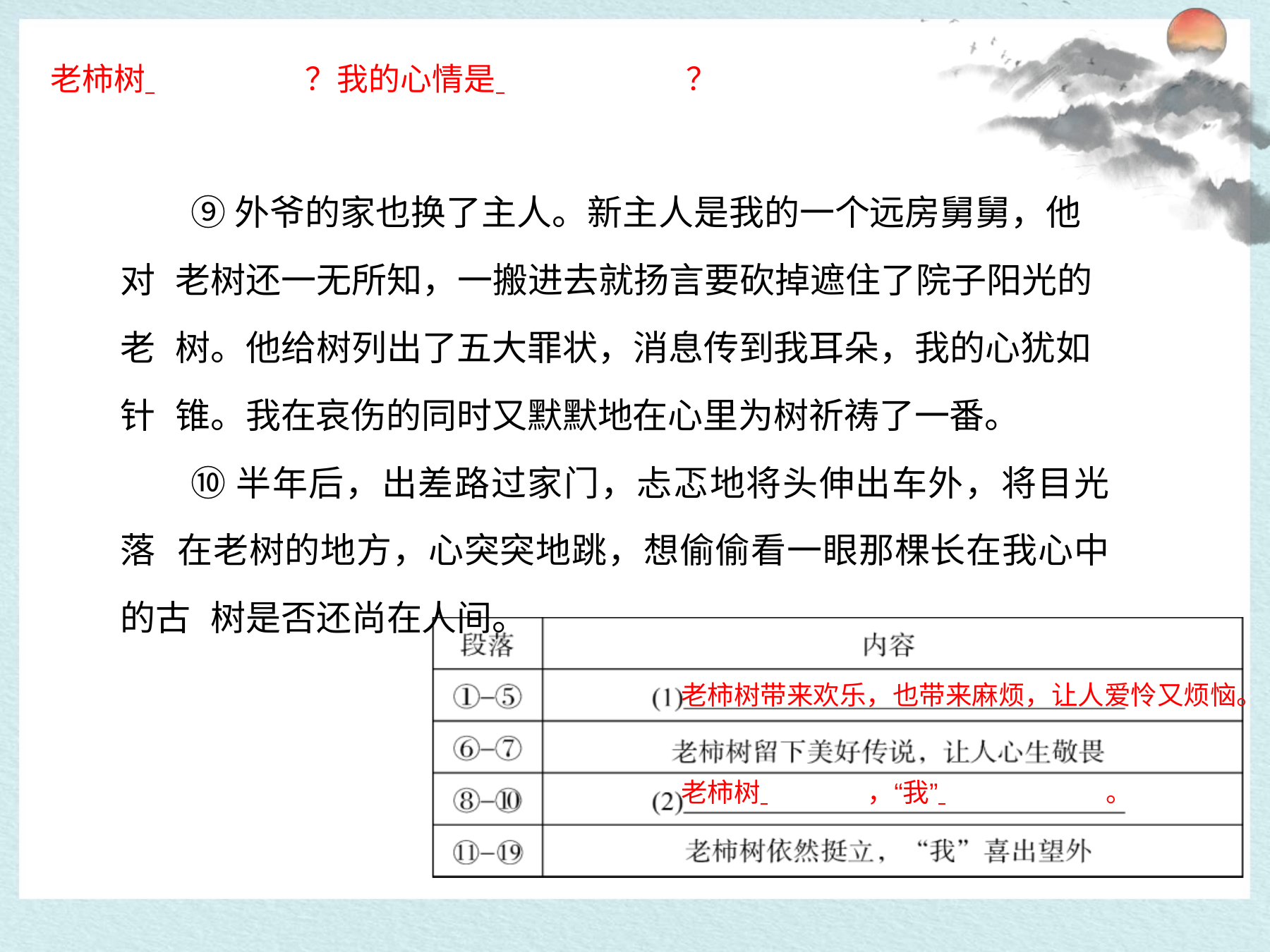

老柿树 	？我的心情是 	？
# ⑨外爷的家也换了主人。新主人是我的一个远房舅舅，他对  老树还一无所知，一搬进去就扬言要砍掉遮住了院子阳光的老  树。他给树列出了五大罪状，消息传到我耳朵，我的心犹如针  锥。我在哀伤的同时又默默地在心里为树祈祷了一番。
⑩半年后，出差路过家门，忐忑地将头伸出车外，将目光落  在老树的地方，心突突地跳，想偷偷看一眼那棵长在我心中的古  树是否还尚在人间。

老柿树带来欢乐，也带来麻烦，让人爱怜又烦恼。

老柿树 	，“我” 	。